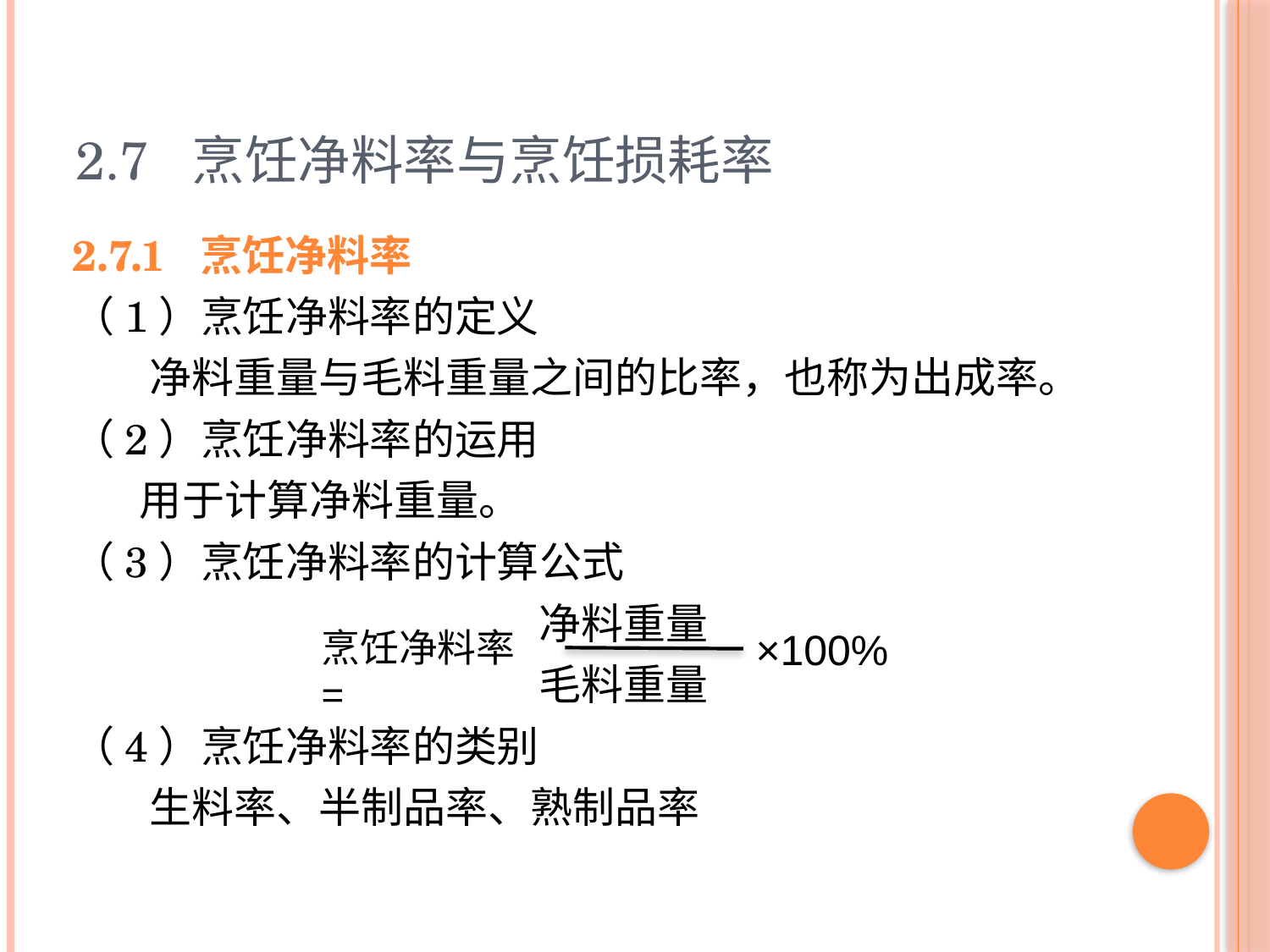

# 2.7  烹饪净料率与烹饪损耗率
2.7.1  烹饪净料率
（1）烹饪净料率的定义
       净料重量与毛料重量之间的比率，也称为出成率。
（2）烹饪净料率的运用
      用于计算净料重量。
（3）烹饪净料率的计算公式
      净料重量
      毛料重量
（4）烹饪净料率的类别
       生料率、半制品率、熟制品率
烹饪净料率=
×100%